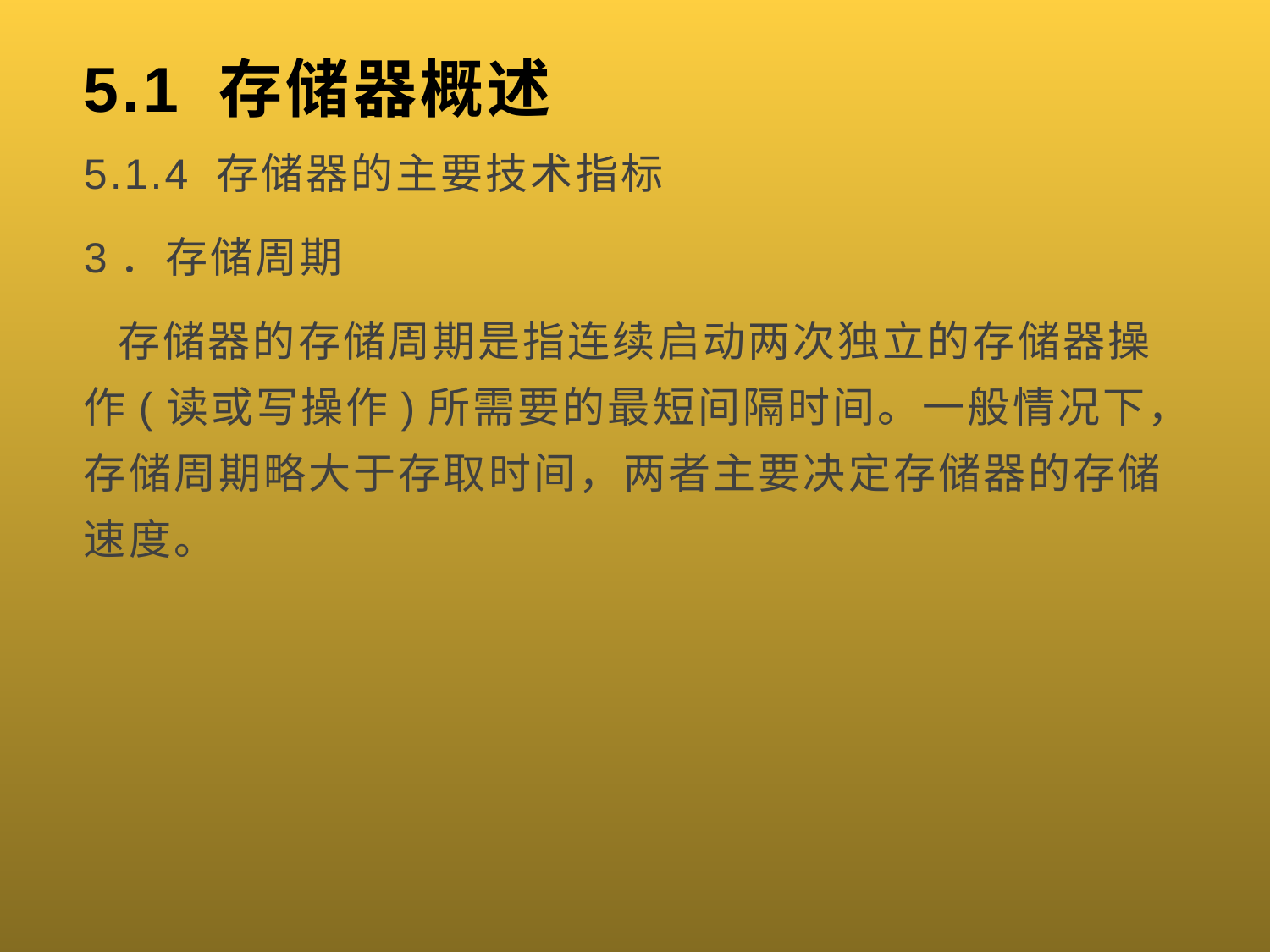

# 5.1 存储器概述
5.1.4 存储器的主要技术指标
3．存储周期
  存储器的存储周期是指连续启动两次独立的存储器操作(读或写操作)所需要的最短间隔时间。一般情况下，存储周期略大于存取时间，两者主要决定存储器的存储速度。